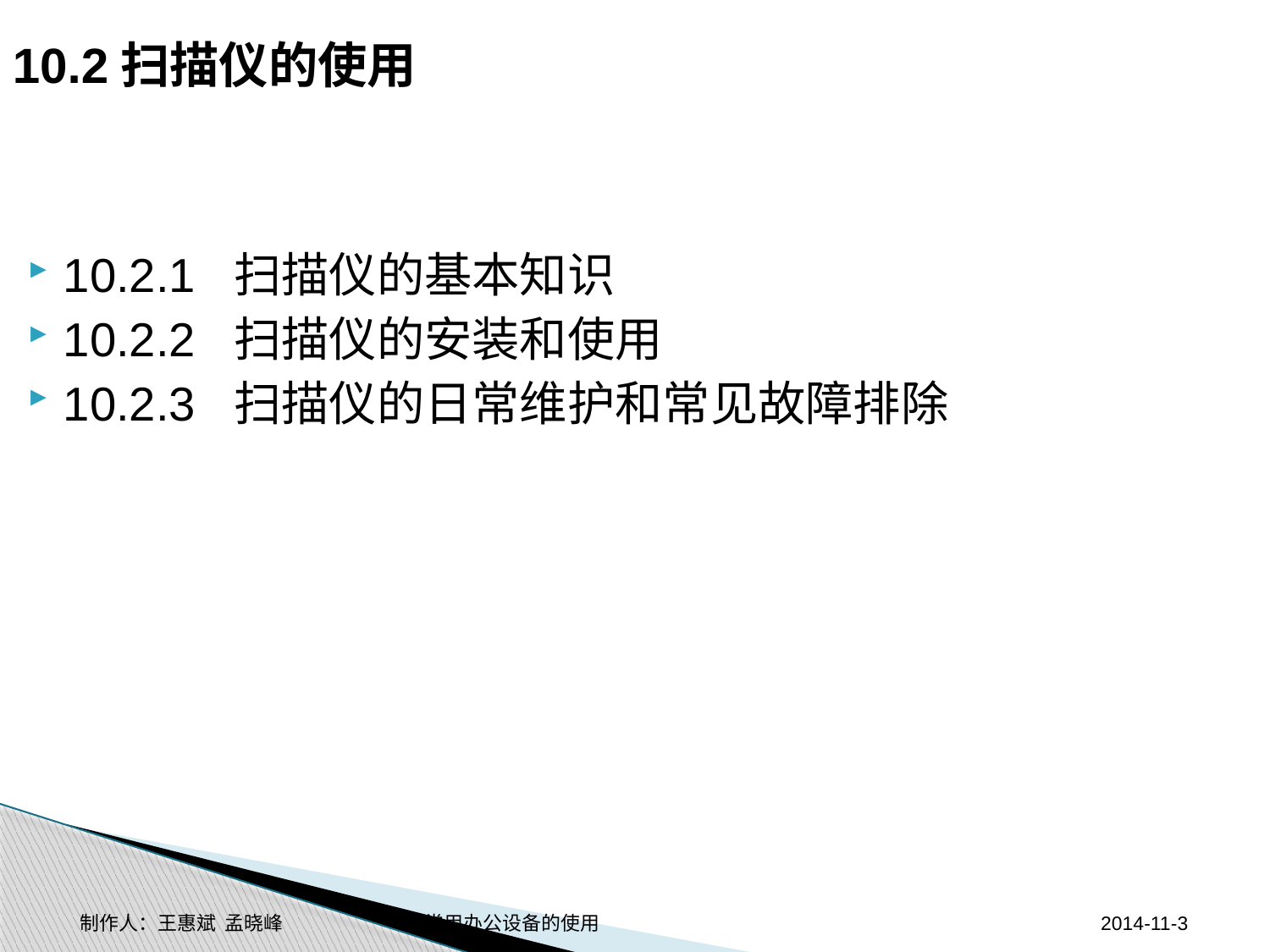

10.2扫描仪的使用
10.2.1  扫描仪的基本知识
10.2.2  扫描仪的安装和使用
10.2.3  扫描仪的日常维护和常见故障排除

制作人：王惠斌  孟晓峰                                常用办公设备的使用
2014-11-3